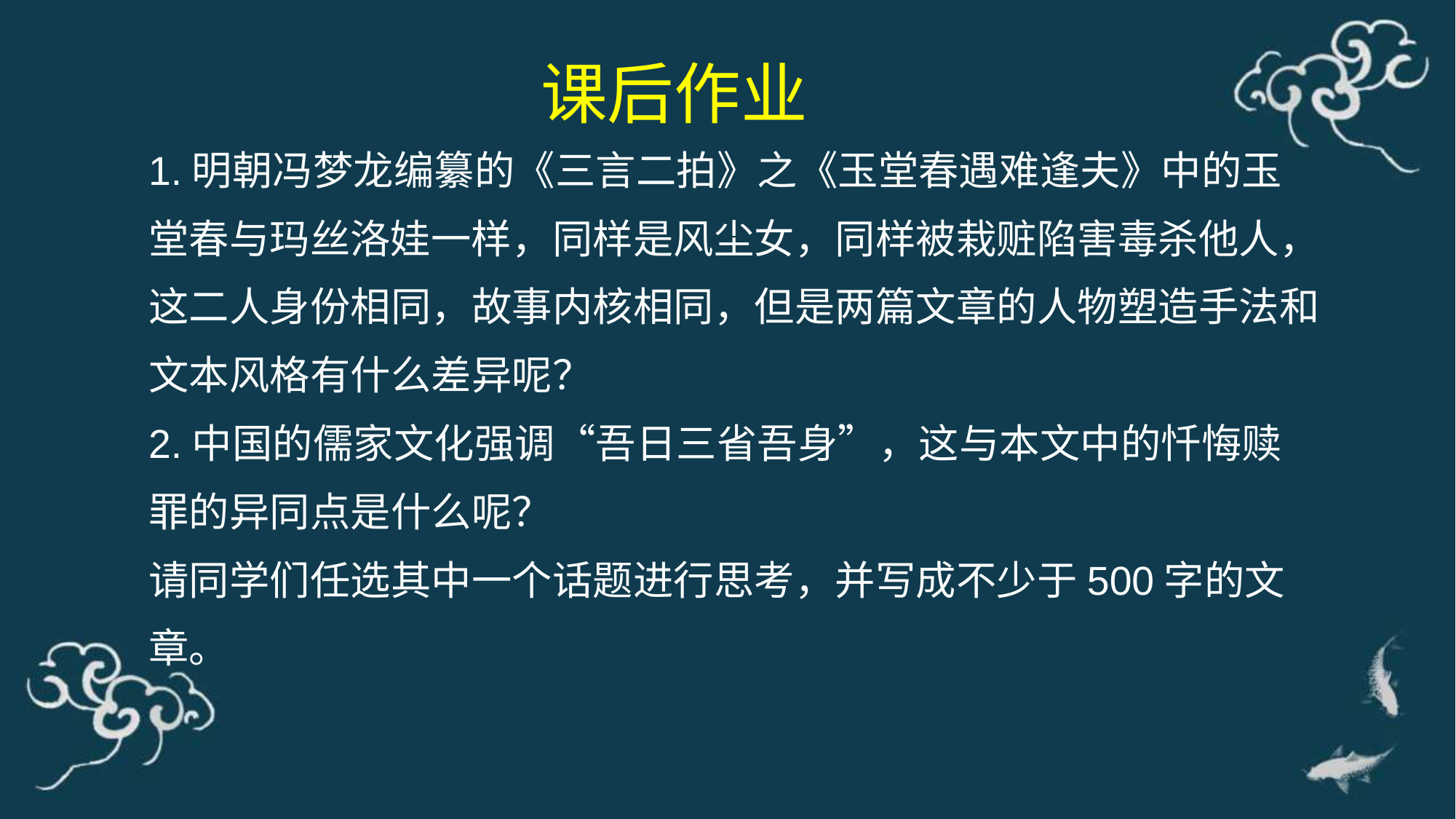

课后作业
1.明朝冯梦龙编纂的《三言二拍》之《玉堂春遇难逢夫》中的玉堂春与玛丝洛娃一样，同样是风尘女，同样被栽赃陷害毒杀他人，这二人身份相同，故事内核相同，但是两篇文章的人物塑造手法和文本风格有什么差异呢？
2.中国的儒家文化强调“吾日三省吾身”，这与本文中的忏悔赎罪的异同点是什么呢？
请同学们任选其中一个话题进行思考，并写成不少于500字的文章。